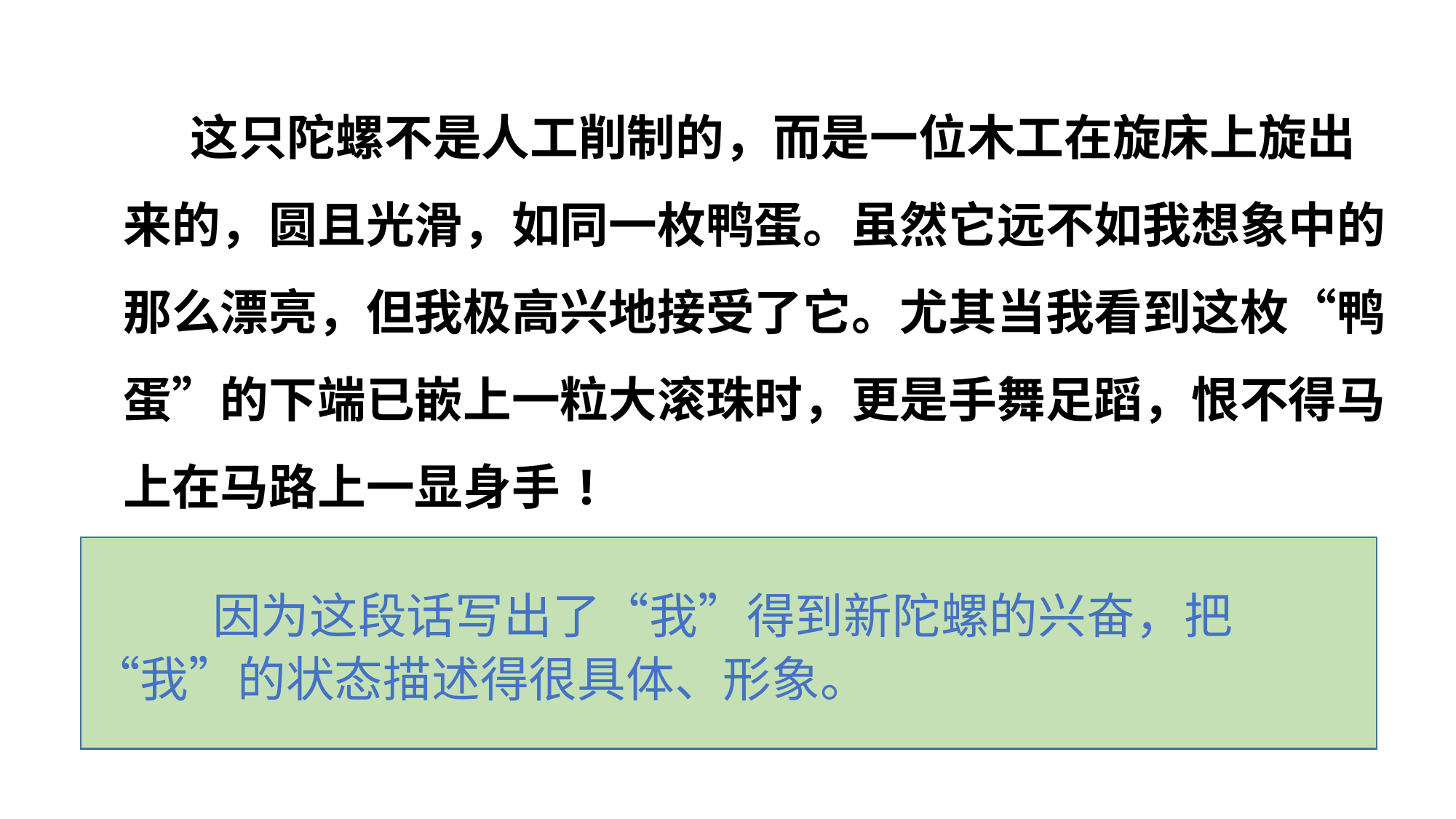

这只陀螺不是人工削制的，而是一位木工在旋床上旋出来的，圆且光滑，如同一枚鸭蛋。虽然它远不如我想象中的那么漂亮，但我极高兴地接受了它。尤其当我看到这枚“鸭蛋”的下端已嵌上一粒大滚珠时，更是手舞足蹈，恨不得马上在马路上一显身手!
          因为这段话写出了“我”得到新陀螺的兴奋，把“我”的状态描述得很具体、形象。